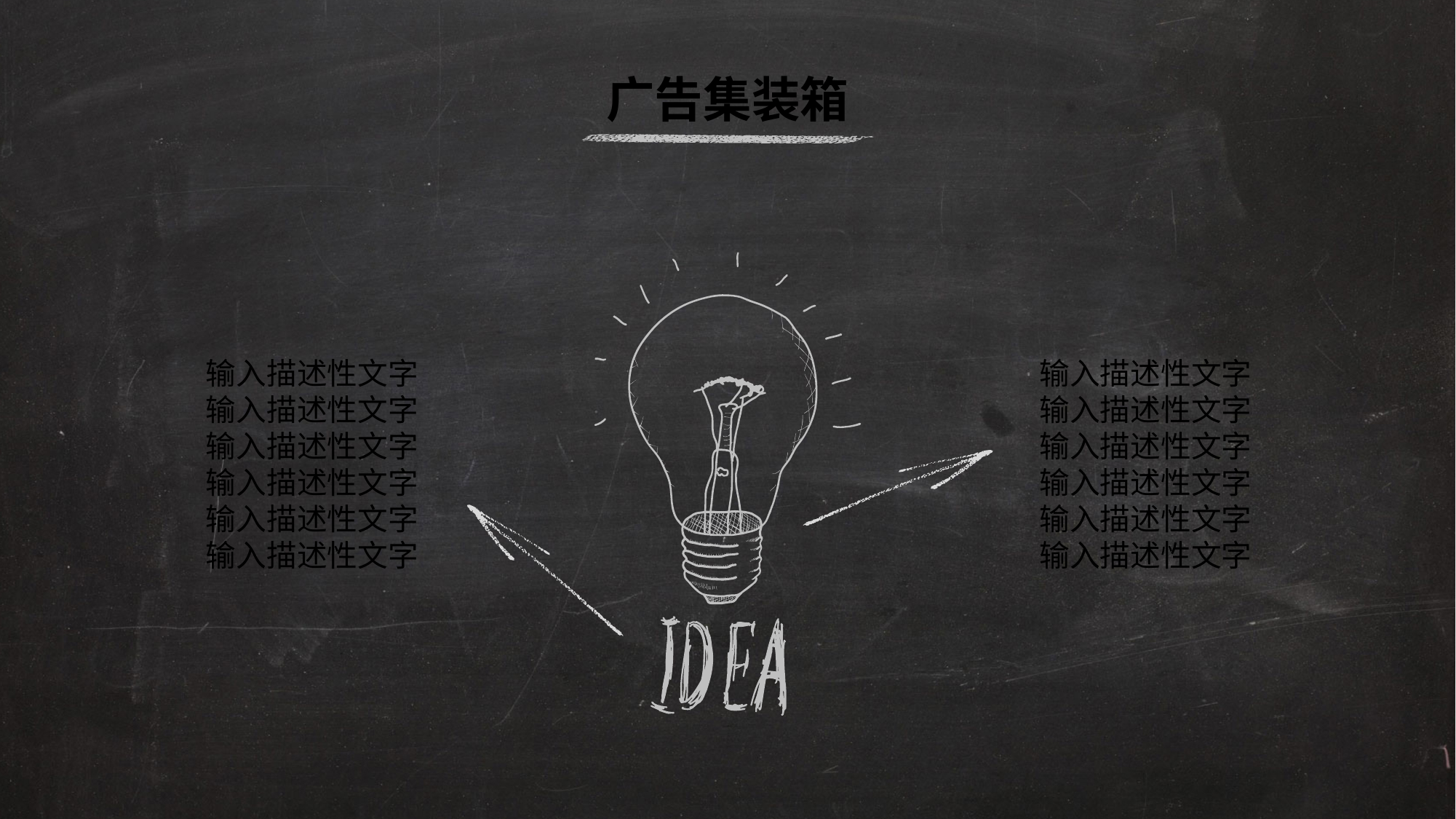

广告集装箱

输入描述性文字
输入描述性文字
输入描述性文字
输入描述性文字
输入描述性文字
输入描述性文字
输入描述性文字
输入描述性文字
输入描述性文字
输入描述性文字
输入描述性文字
输入描述性文字